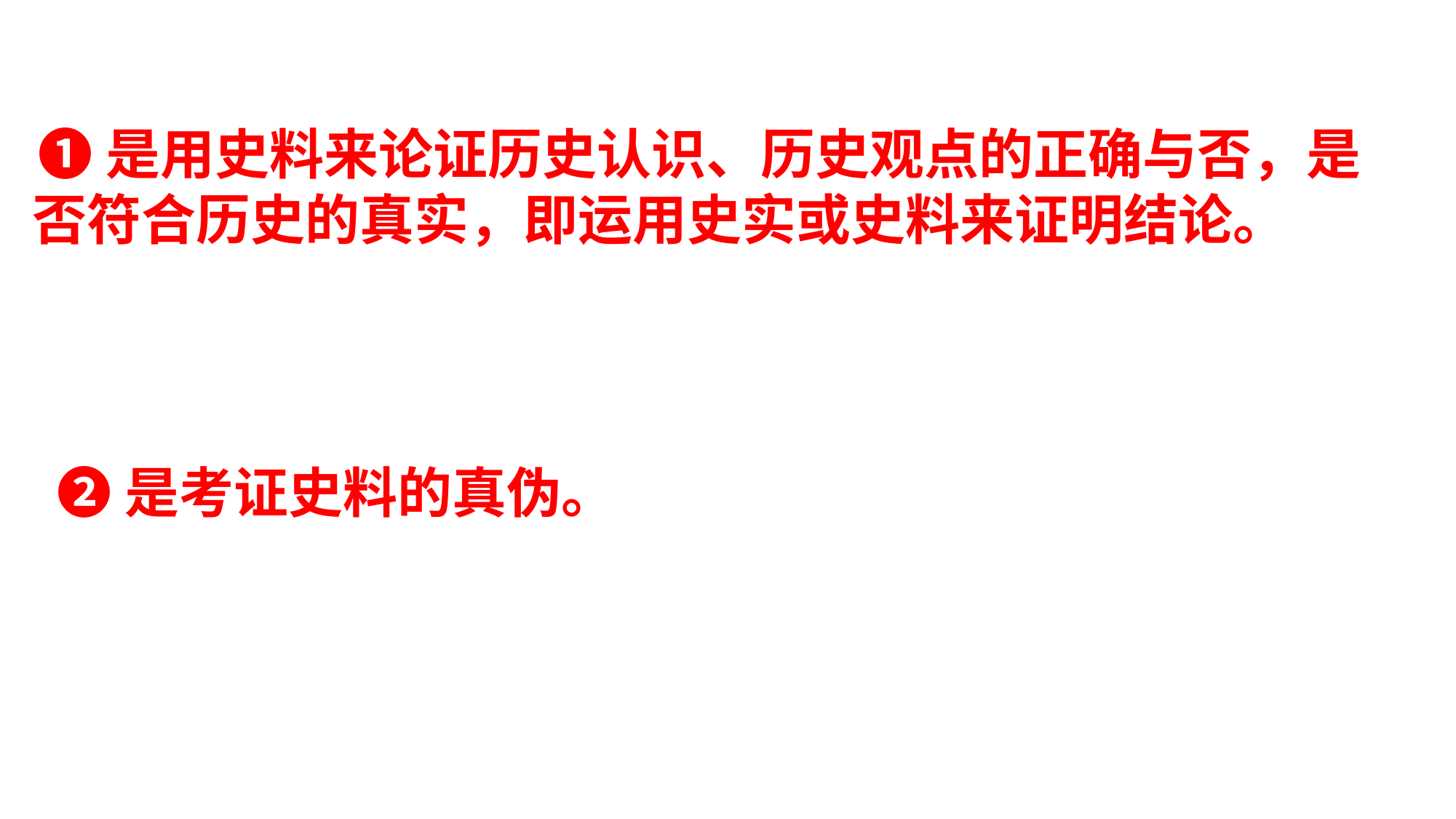

❶是用史料来论证历史认识、历史观点的正确与否，是
否符合历史的真实，即运用史实或史料来证明结论。
❷是考证史料的真伪。